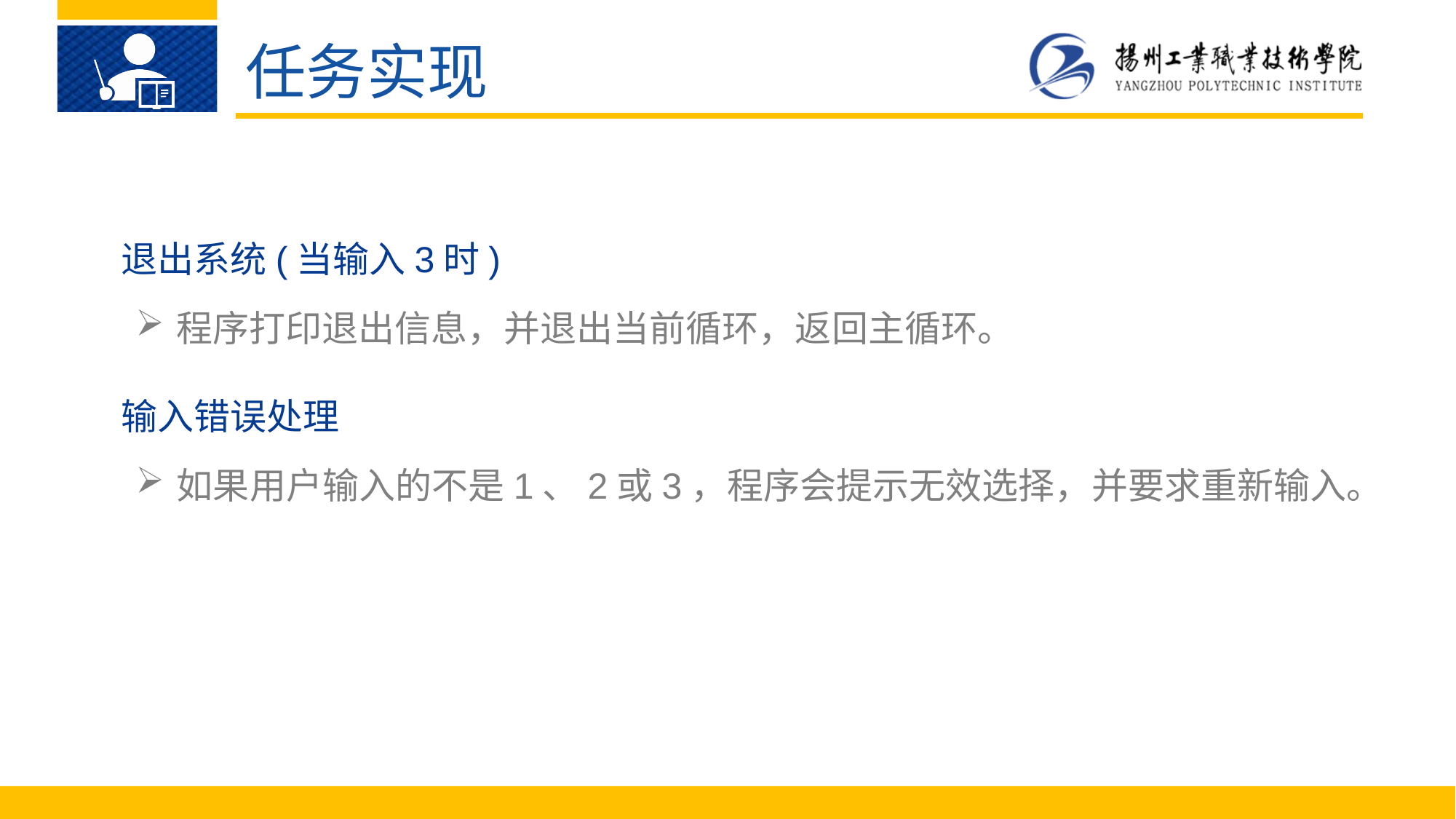

任务实现
退出系统(当输入3时)
程序打印退出信息，并退出当前循环，返回主循环。
输入错误处理
如果用户输入的不是1、2或3，程序会提示无效选择，并要求重新输入。